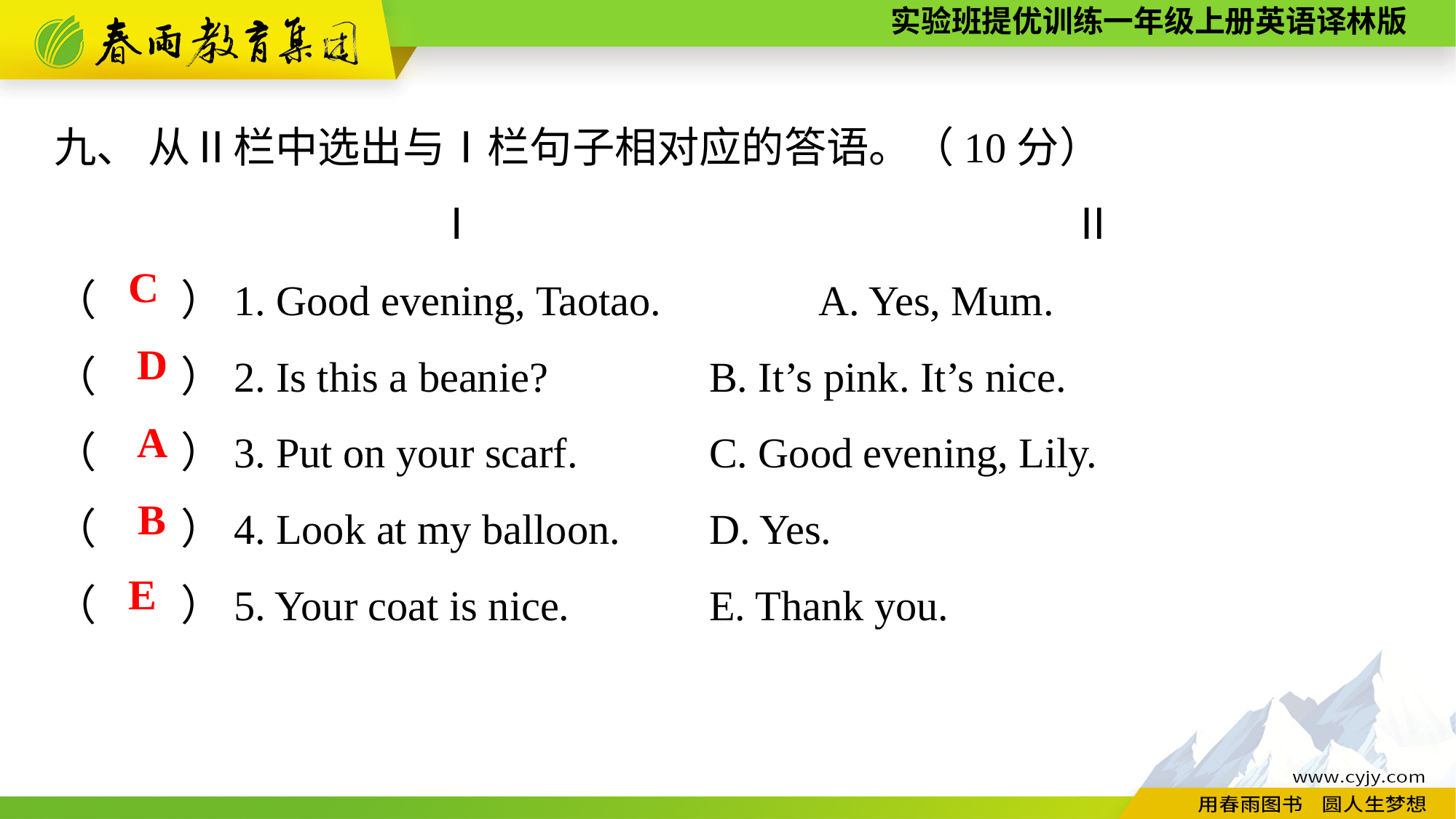

九、 从Ⅱ栏中选出与Ⅰ栏句子相对应的答语。（10分）
　　　　　　　　　Ⅰ　　　　　　　　　　　　　　Ⅱ
（　　）1. Good evening, Taotao.　　	A. Yes, Mum.
（　　）2. Is this a beanie?		B. It’s pink. It’s nice.
（　　）3. Put on your scarf.		C. Good evening, Lily.
（　　）4. Look at my balloon.	D. Yes.
（　　）5. Your coat is nice.		E. Thank you.
C
D
A
B
E